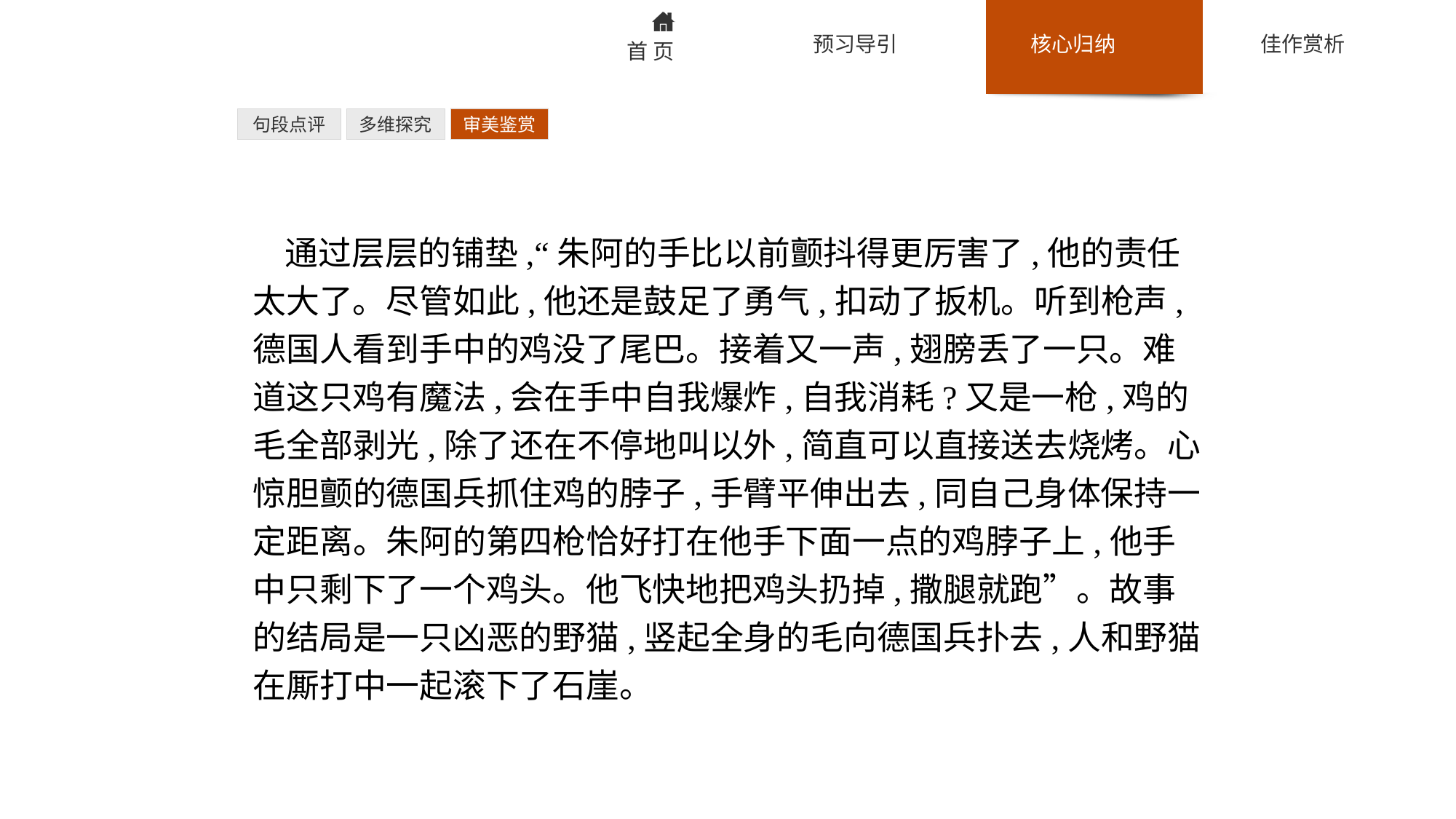

句段点评
多维探究
审美鉴赏
通过层层的铺垫,“朱阿的手比以前颤抖得更厉害了,他的责任太大了。尽管如此,他还是鼓足了勇气,扣动了扳机。听到枪声,德国人看到手中的鸡没了尾巴。接着又一声,翅膀丢了一只。难道这只鸡有魔法,会在手中自我爆炸,自我消耗?又是一枪,鸡的毛全部剥光,除了还在不停地叫以外,简直可以直接送去烧烤。心惊胆颤的德国兵抓住鸡的脖子,手臂平伸出去,同自己身体保持一定距离。朱阿的第四枪恰好打在他手下面一点的鸡脖子上,他手中只剩下了一个鸡头。他飞快地把鸡头扔掉,撒腿就跑”。故事的结局是一只凶恶的野猫,竖起全身的毛向德国兵扑去,人和野猫在厮打中一起滚下了石崖。